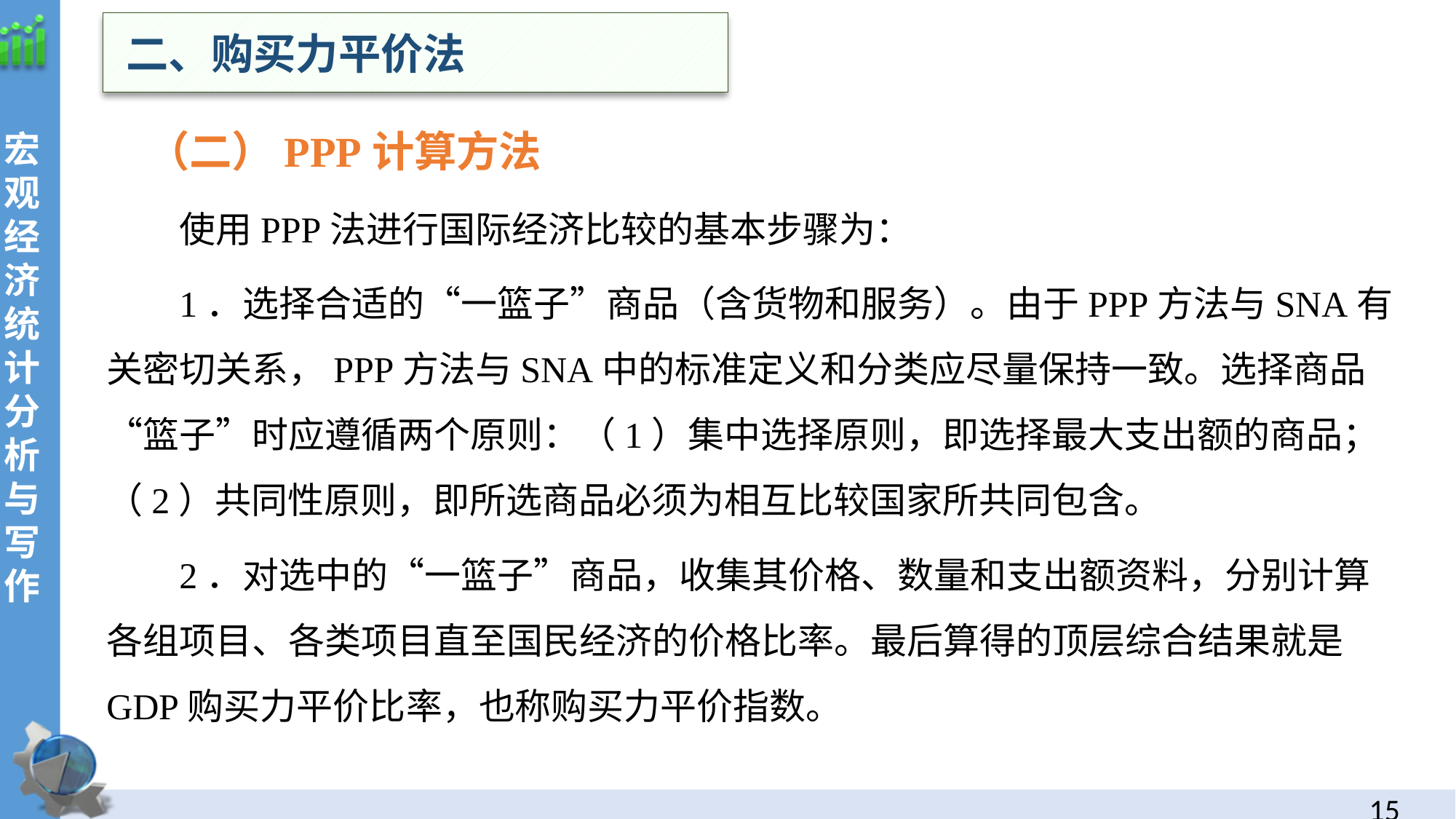

二、购买力平价法
         （二）PPP计算方法
使用PPP法进行国际经济比较的基本步骤为：
1．选择合适的“一篮子”商品（含货物和服务）。由于PPP方法与SNA有关密切关系，PPP方法与SNA中的标准定义和分类应尽量保持一致。选择商品“篮子”时应遵循两个原则：（1）集中选择原则，即选择最大支出额的商品；（2）共同性原则，即所选商品必须为相互比较国家所共同包含。
2．对选中的“一篮子”商品，收集其价格、数量和支出额资料，分别计算各组项目、各类项目直至国民经济的价格比率。最后算得的顶层综合结果就是GDP购买力平价比率，也称购买力平价指数。

15